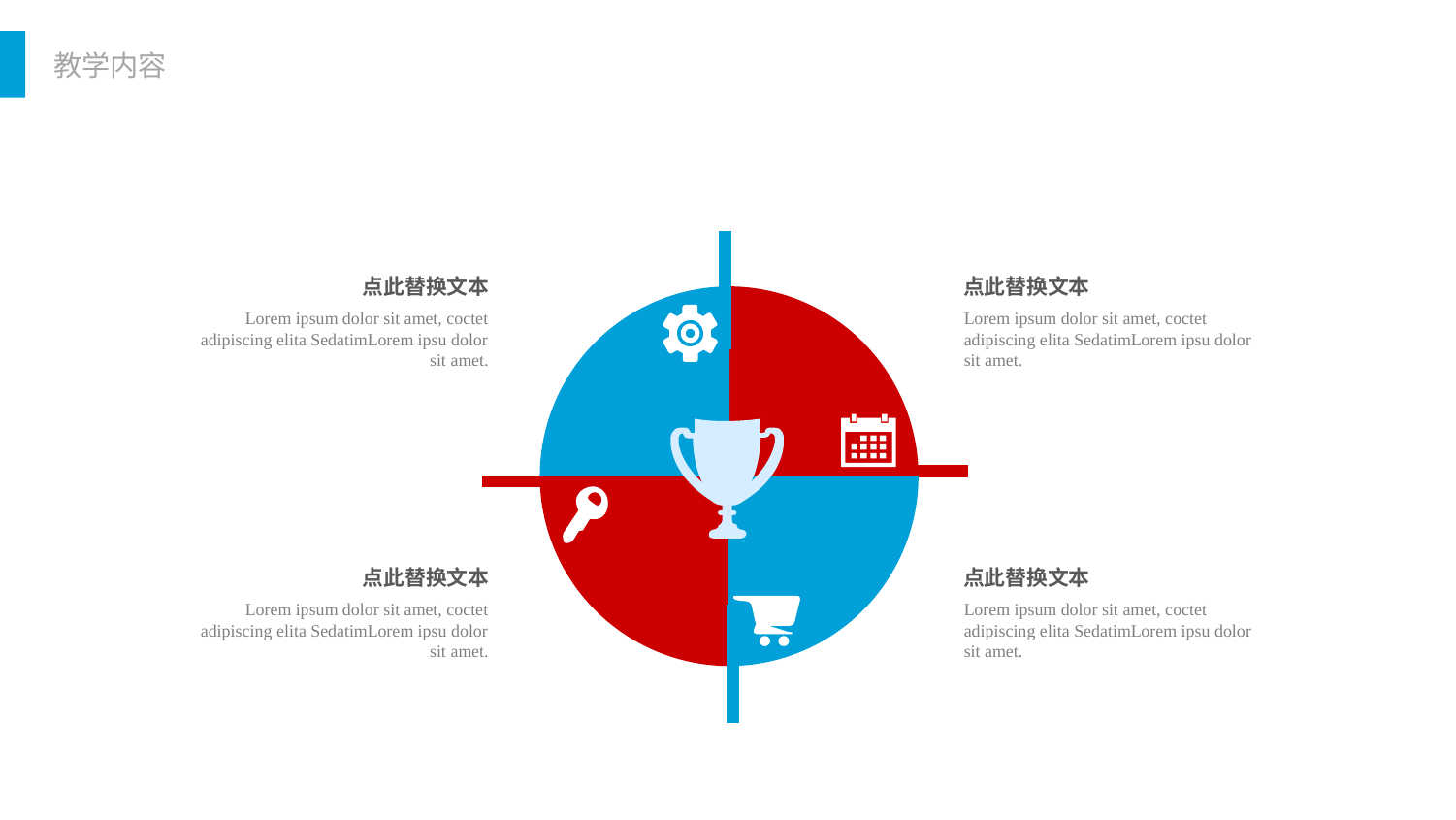

点此替换文本
Lorem ipsum dolor sit amet, coctet adipiscing elita SedatimLorem ipsu dolor sit amet.
点此替换文本
Lorem ipsum dolor sit amet, coctet adipiscing elita SedatimLorem ipsu dolor sit amet.

点此替换文本
Lorem ipsum dolor sit amet, coctet adipiscing elita SedatimLorem ipsu dolor sit amet.
点此替换文本
Lorem ipsum dolor sit amet, coctet adipiscing elita SedatimLorem ipsu dolor sit amet.